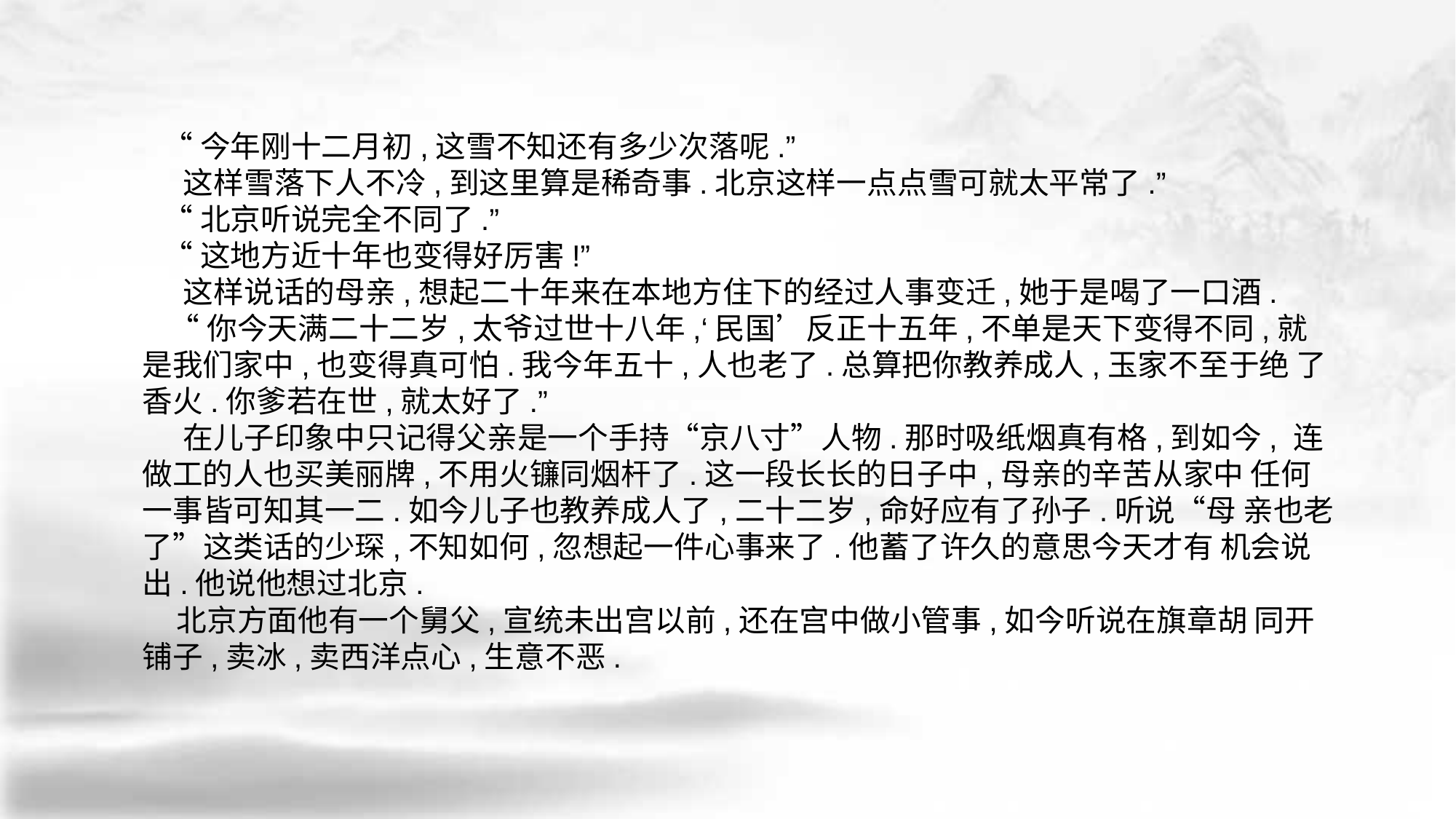

“今年刚十二月初,这雪不知还有多少次落呢.”
     这样雪落下人不冷,到这里算是稀奇事.北京这样一点点雪可就太平常了.”
   “北京听说完全不同了.”
   “这地方近十年也变得好厉害!”
     这样说话的母亲,想起二十年来在本地方住下的经过人事变迁,她于是喝了一口酒.
    “你今天满二十二岁,太爷过世十八年,‘民国’反正十五年,不单是天下变得不同,就 是我们家中,也变得真可怕.我今年五十,人也老了.总算把你教养成人,玉家不至于绝 了香火.你爹若在世,就太好了.”
     在儿子印象中只记得父亲是一个手持“京八寸”人物.那时吸纸烟真有格,到如今, 连做工的人也买美丽牌,不用火镰同烟杆了.这一段长长的日子中,母亲的辛苦从家中 任何一事皆可知其一二.如今儿子也教养成人了,二十二岁,命好应有了孙子.听说“母 亲也老了”这类话的少琛,不知如何,忽想起一件心事来了.他蓄了许久的意思今天才有 机会说出.他说他想过北京.
    北京方面他有一个舅父,宣统未出宫以前,还在宫中做小管事,如今听说在旗章胡 同开铺子,卖冰,卖西洋点心,生意不恶.